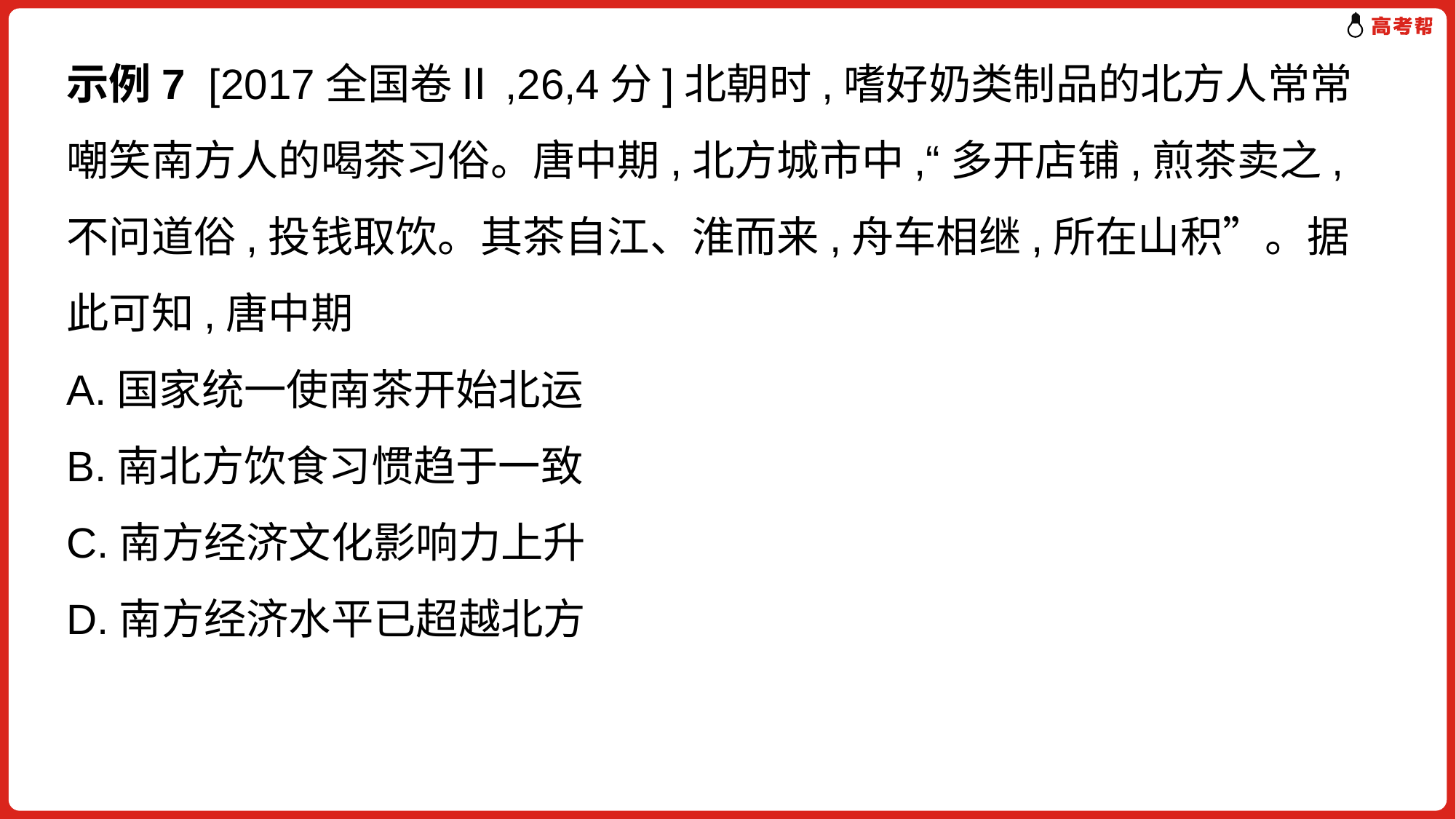

示例7  [2017全国卷Ⅱ,26,4分]北朝时,嗜好奶类制品的北方人常常嘲笑南方人的喝茶习俗。唐中期,北方城市中,“多开店铺,煎茶卖之,不问道俗,投钱取饮。其茶自江、淮而来,舟车相继,所在山积”。据此可知,唐中期
A.国家统一使南茶开始北运
B.南北方饮食习惯趋于一致
C.南方经济文化影响力上升
D.南方经济水平已超越北方